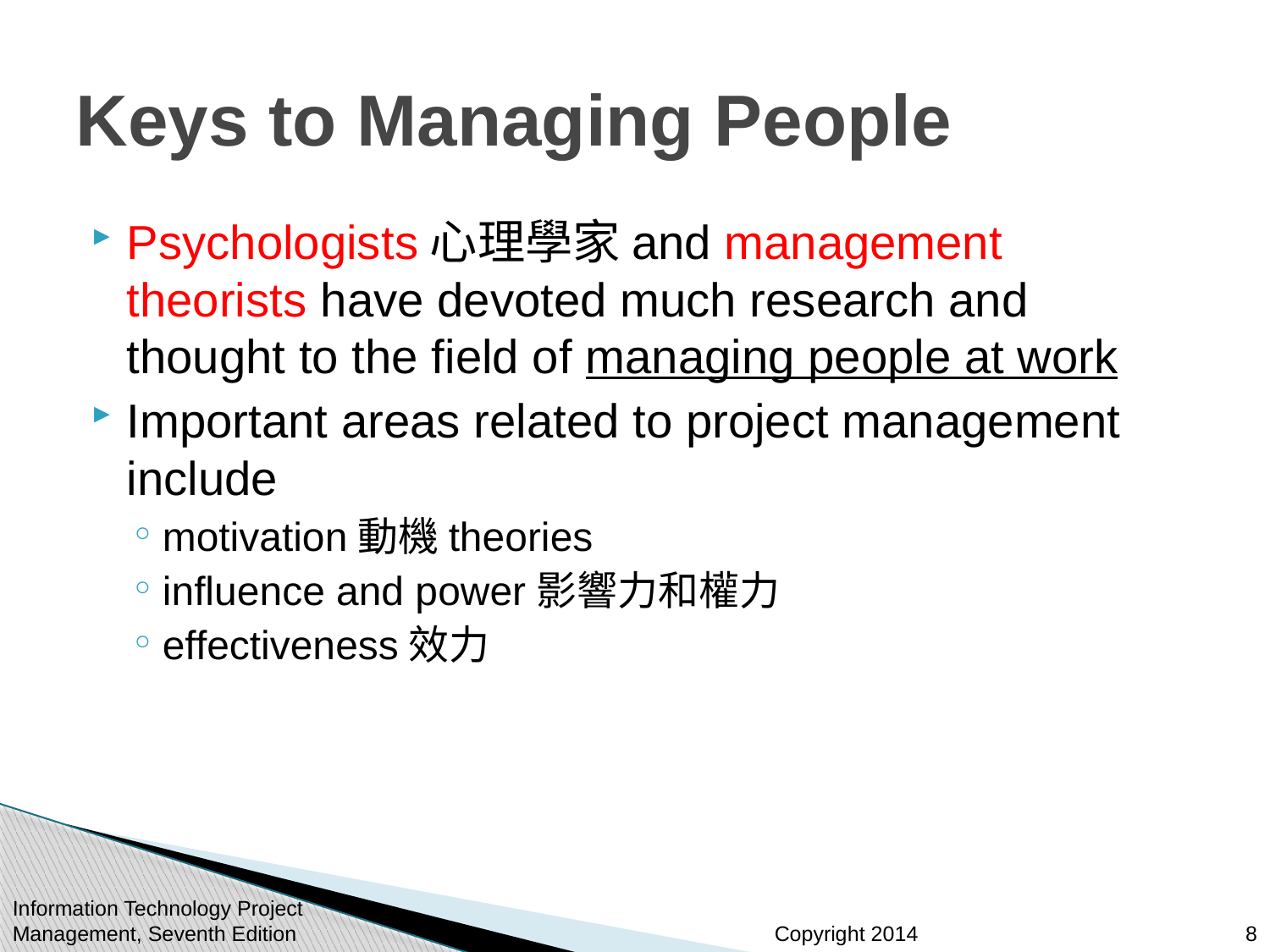

# Keys to Managing People
Psychologists心理學家and management theorists have devoted much research and thought to the field of managing people at work
Important areas related to project management include
motivation動機theories
influence and power影響力和權力
effectiveness效力
Information Technology Project Management, Seventh Edition
8